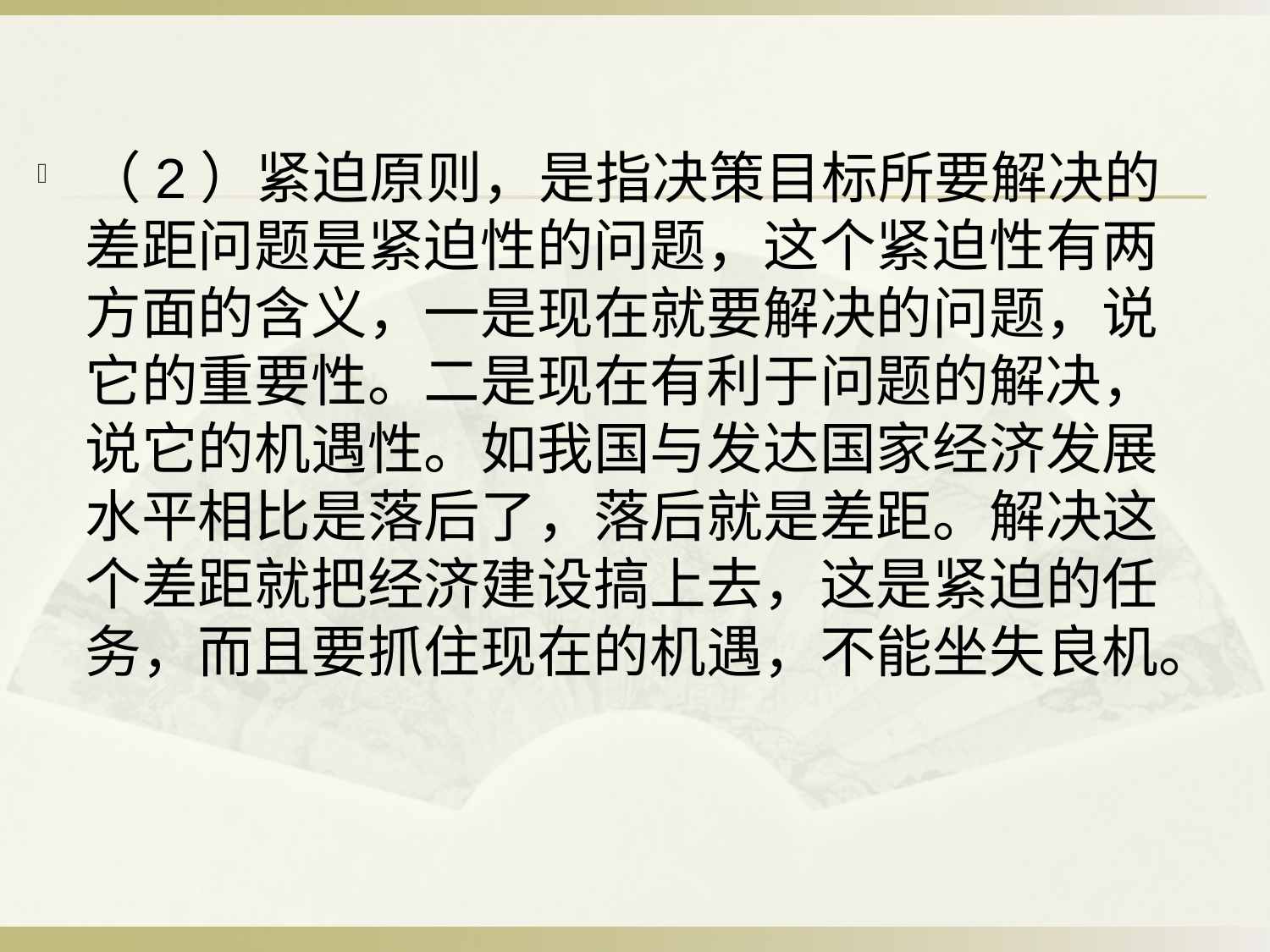

#
（2）紧迫原则，是指决策目标所要解决的差距问题是紧迫性的问题，这个紧迫性有两 方面的含义，一是现在就要解决的问题，说它的重要性。二是现在有利于问题的解决，说它的机遇性。如我国与发达国家经济发展水平相比是落后了，落后就是差距。解决这个差距就把经济建设搞上去，这是紧迫的任务，而且要抓住现在的机遇，不能坐失良机。